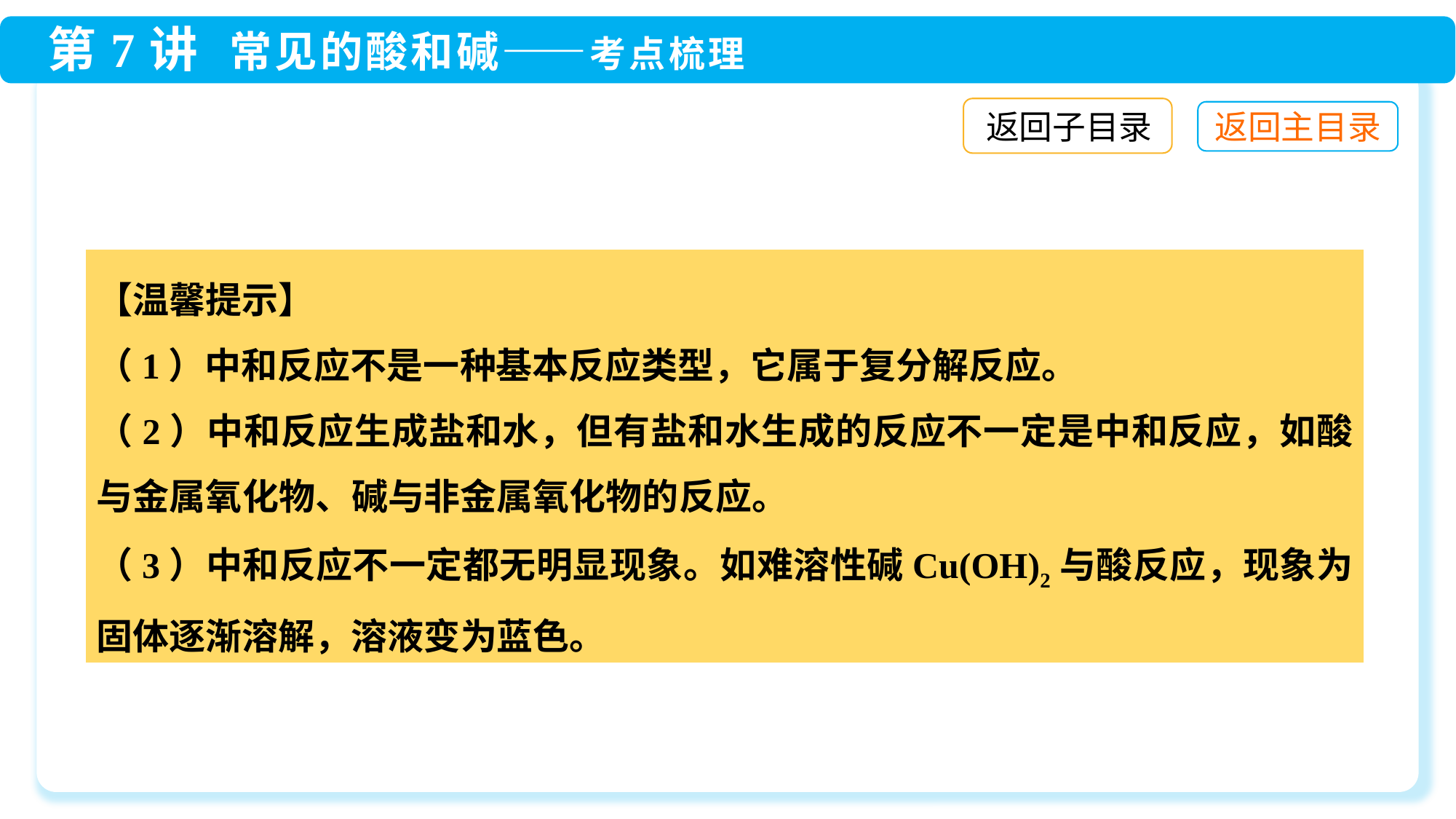

返回子目录
【温馨提示】
（1）中和反应不是一种基本反应类型，它属于复分解反应。
（2）中和反应生成盐和水，但有盐和水生成的反应不一定是中和反应，如酸与金属氧化物、碱与非金属氧化物的反应。
（3）中和反应不一定都无明显现象。如难溶性碱Cu(OH)2与酸反应，现象为固体逐渐溶解，溶液变为蓝色。